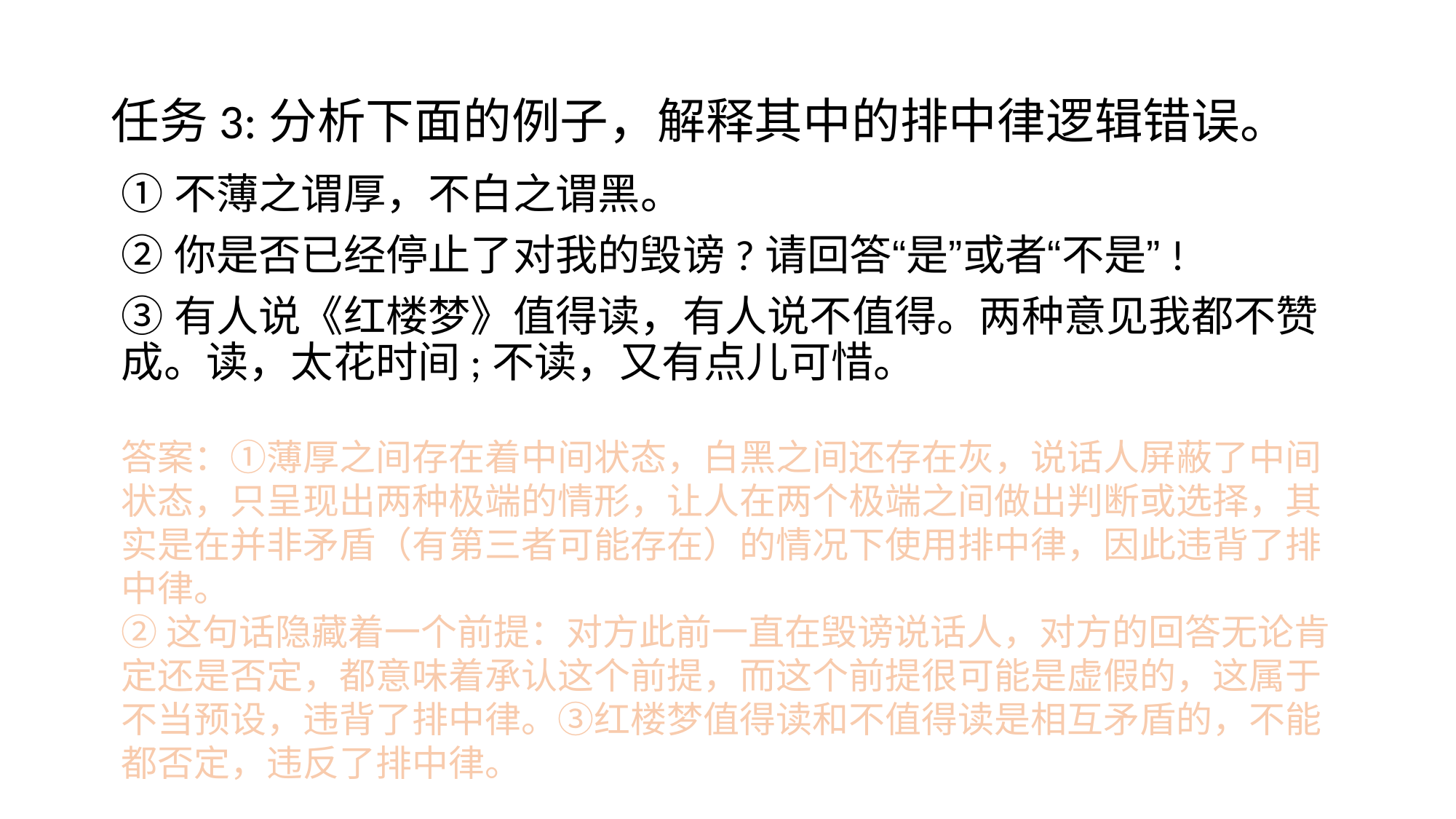

# 任务3:分析下面的例子，解释其中的排中律逻辑错误。
①不薄之谓厚，不白之谓黑。
②你是否已经停止了对我的毁谤?请回答“是”或者“不是”!
③有人说《红楼梦》值得读，有人说不值得。两种意见我都不赞成。读，太花时间;不读，又有点儿可惜。

答案：①薄厚之间存在着中间状态，白黑之间还存在灰，说话人屏蔽了中间状态，只呈现出两种极端的情形，让人在两个极端之间做出判断或选择，其实是在并非矛盾（有第三者可能存在）的情况下使用排中律，因此违背了排中律。
②这句话隐藏着一个前提：对方此前一直在毁谤说话人，对方的回答无论肯定还是否定，都意味着承认这个前提，而这个前提很可能是虚假的，这属于不当预设，违背了排中律。③红楼梦值得读和不值得读是相互矛盾的，不能都否定，违反了排中律。